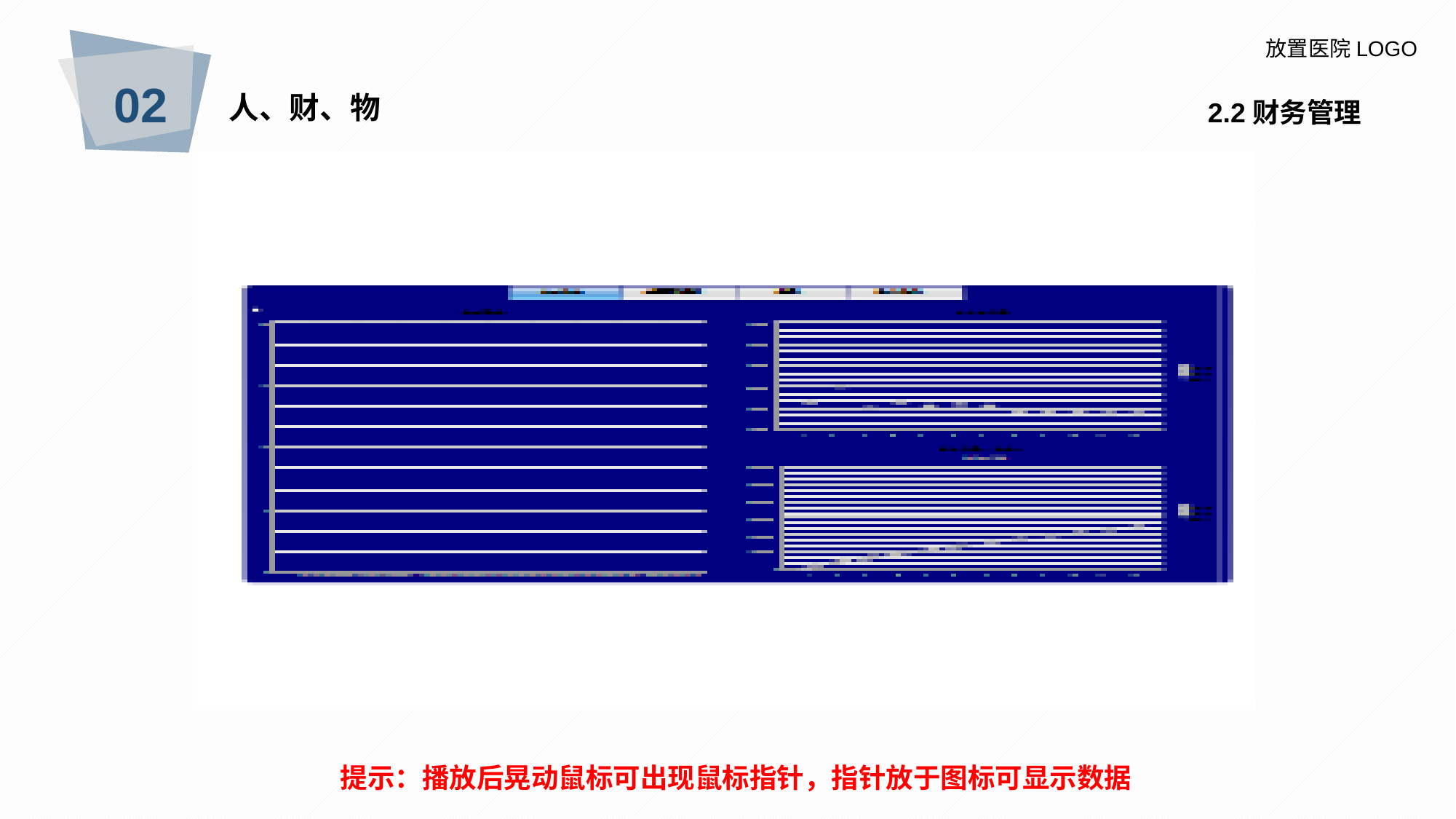

02
放置医院LOGO
人、财、物
2.2财务管理
提示：播放后晃动鼠标可出现鼠标指针，指针放于图标可显示数据